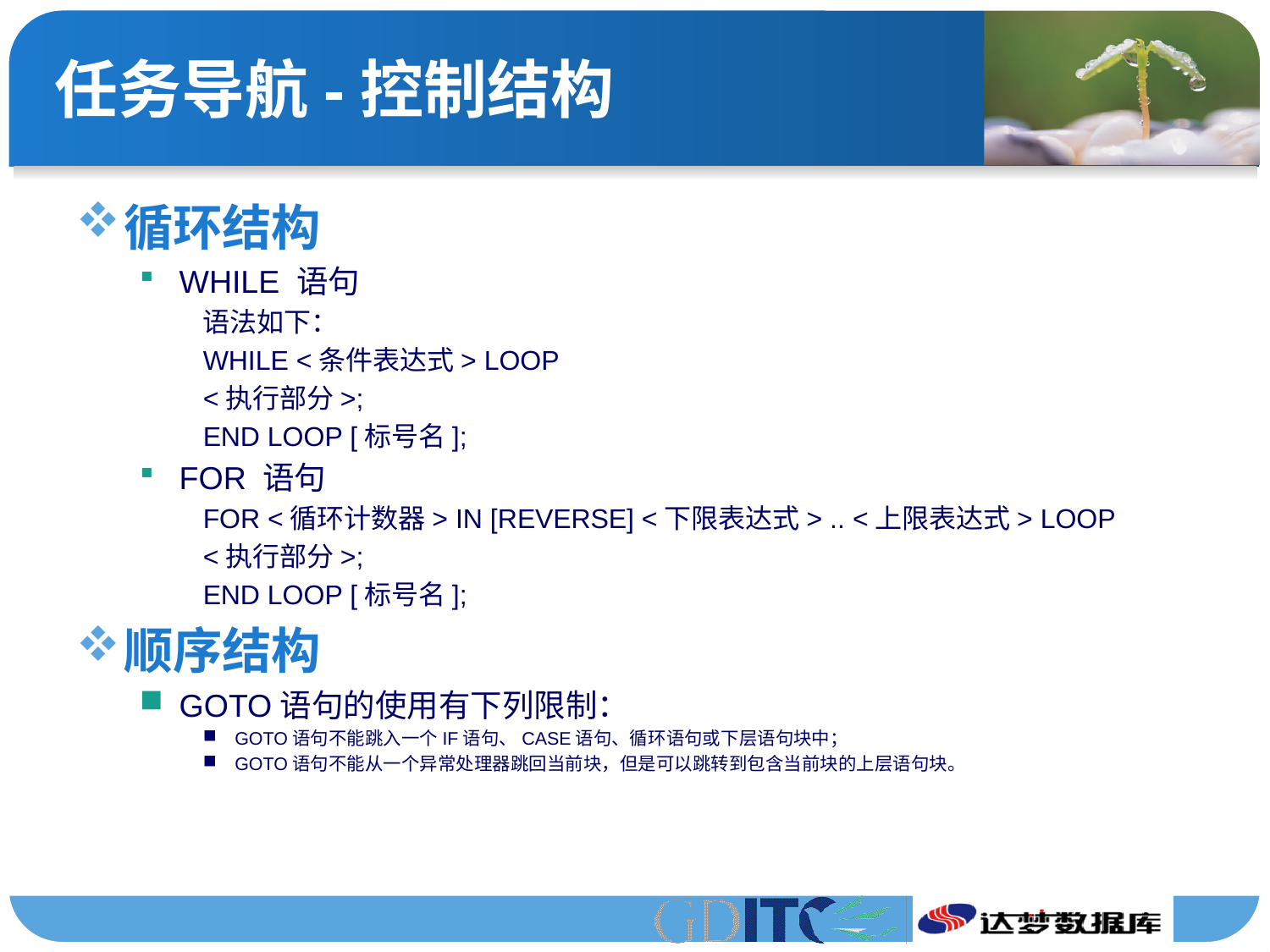

# 任务导航-控制结构
循环结构
WHILE 语句
语法如下：
WHILE <条件表达式> LOOP
<执行部分>;
END LOOP [标号名];
FOR 语句
FOR <循环计数器> IN [REVERSE] <下限表达式> .. <上限表达式> LOOP
<执行部分>;
END LOOP [标号名];
顺序结构
GOTO语句的使用有下列限制：
GOTO语句不能跳入一个IF语句、CASE语句、循环语句或下层语句块中；
GOTO语句不能从一个异常处理器跳回当前块，但是可以跳转到包含当前块的上层语句块。